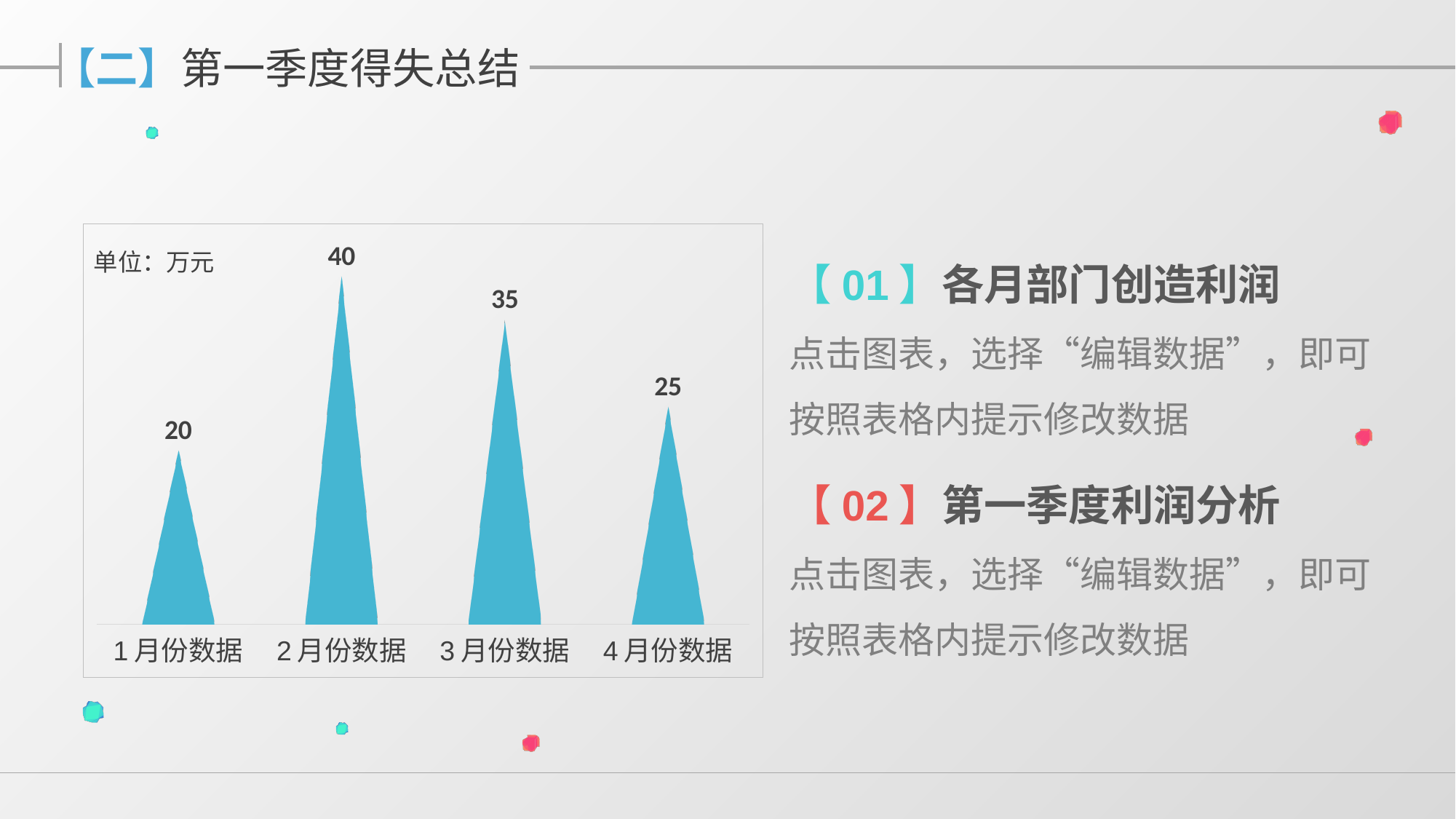

【二】第一季度得失总结

### Chart

| Category | 数据 |
|---|---|
| 1月份数据 | 20.0 |
| 2月份数据 | 40.0 |
| 3月份数据 | 35.0 |
| 4月份数据 | 25.0 |
单位：万元
【01】各月部门创造利润
点击图表，选择“编辑数据”，即可按照表格内提示修改数据

【02】第一季度利润分析
点击图表，选择“编辑数据”，即可按照表格内提示修改数据